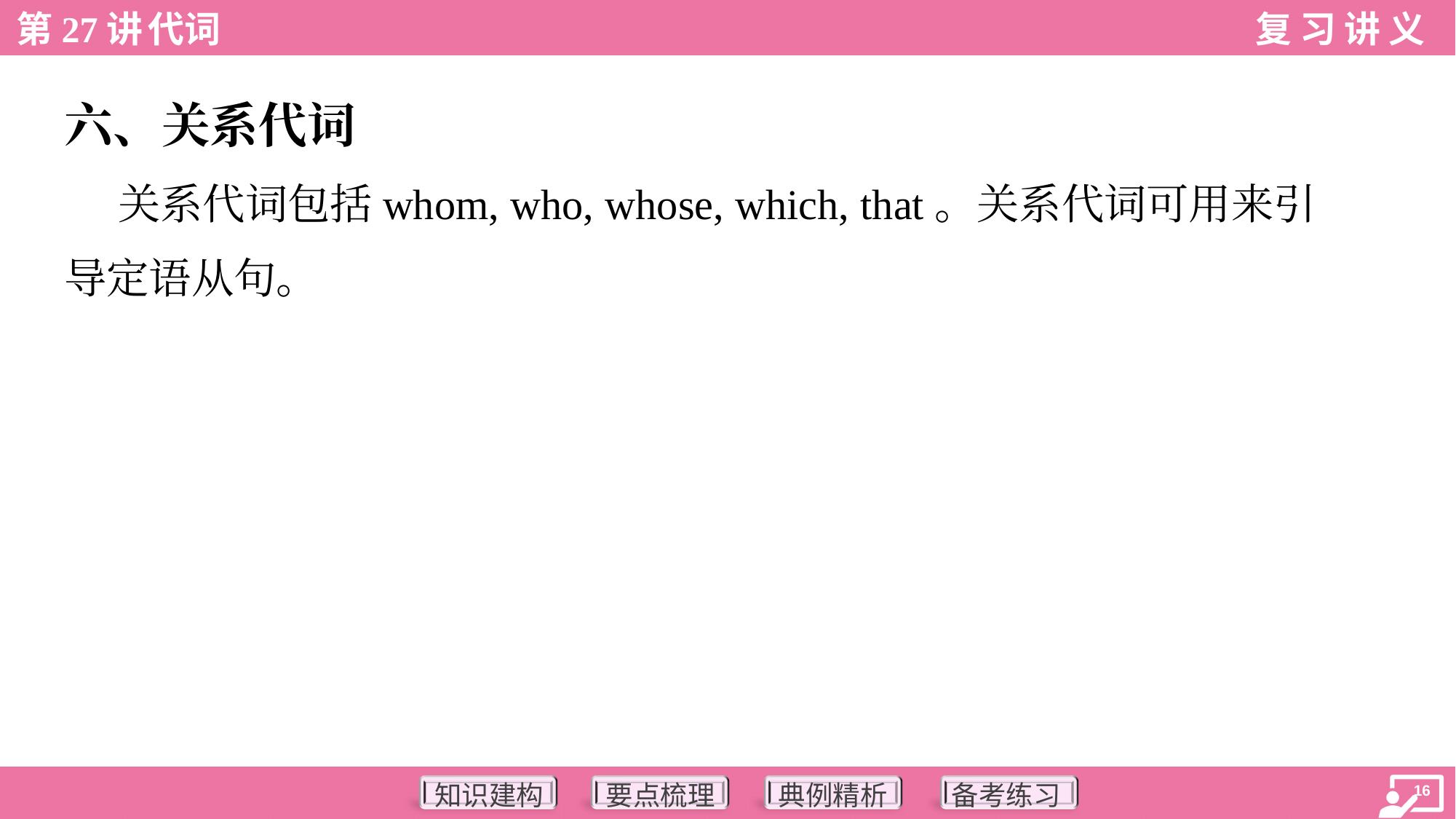

六、关系代词
    关系代词包括whom, who, whose, which, that。关系代词可用来引
导定语从句。